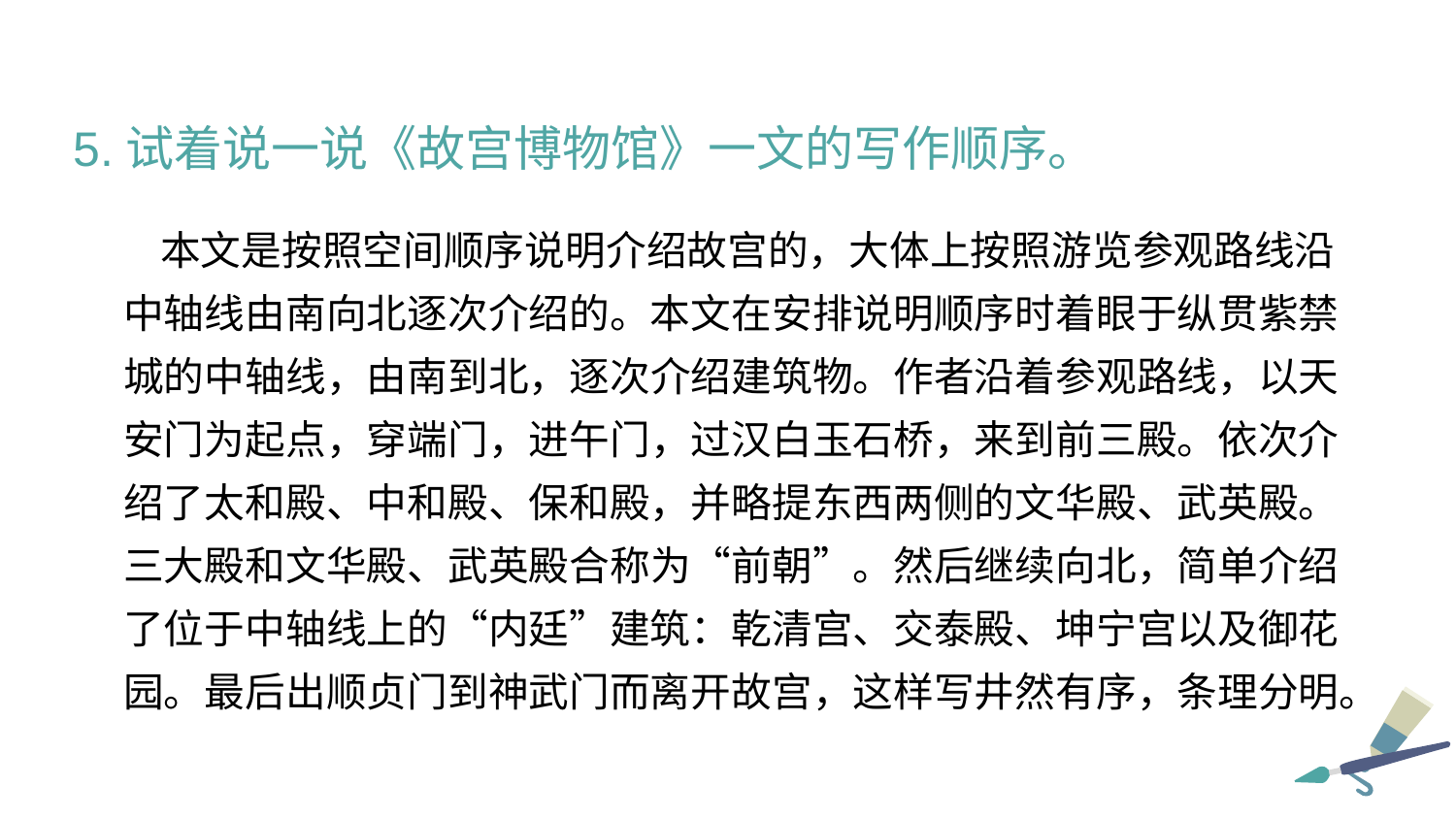

5.试着说一说《故宫博物馆》一文的写作顺序。
   本文是按照空间顺序说明介绍故宫的，大体上按照游览参观路线沿中轴线由南向北逐次介绍的。本文在安排说明顺序时着眼于纵贯紫禁城的中轴线，由南到北，逐次介绍建筑物。作者沿着参观路线，以天安门为起点，穿端门，进午门，过汉白玉石桥，来到前三殿。依次介绍了太和殿、中和殿、保和殿，并略提东西两侧的文华殿、武英殿。三大殿和文华殿、武英殿合称为“前朝”。然后继续向北，简单介绍了位于中轴线上的“内廷”建筑：乾清宫、交泰殿、坤宁宫以及御花园。最后出顺贞门到神武门而离开故宫，这样写井然有序，条理分明。